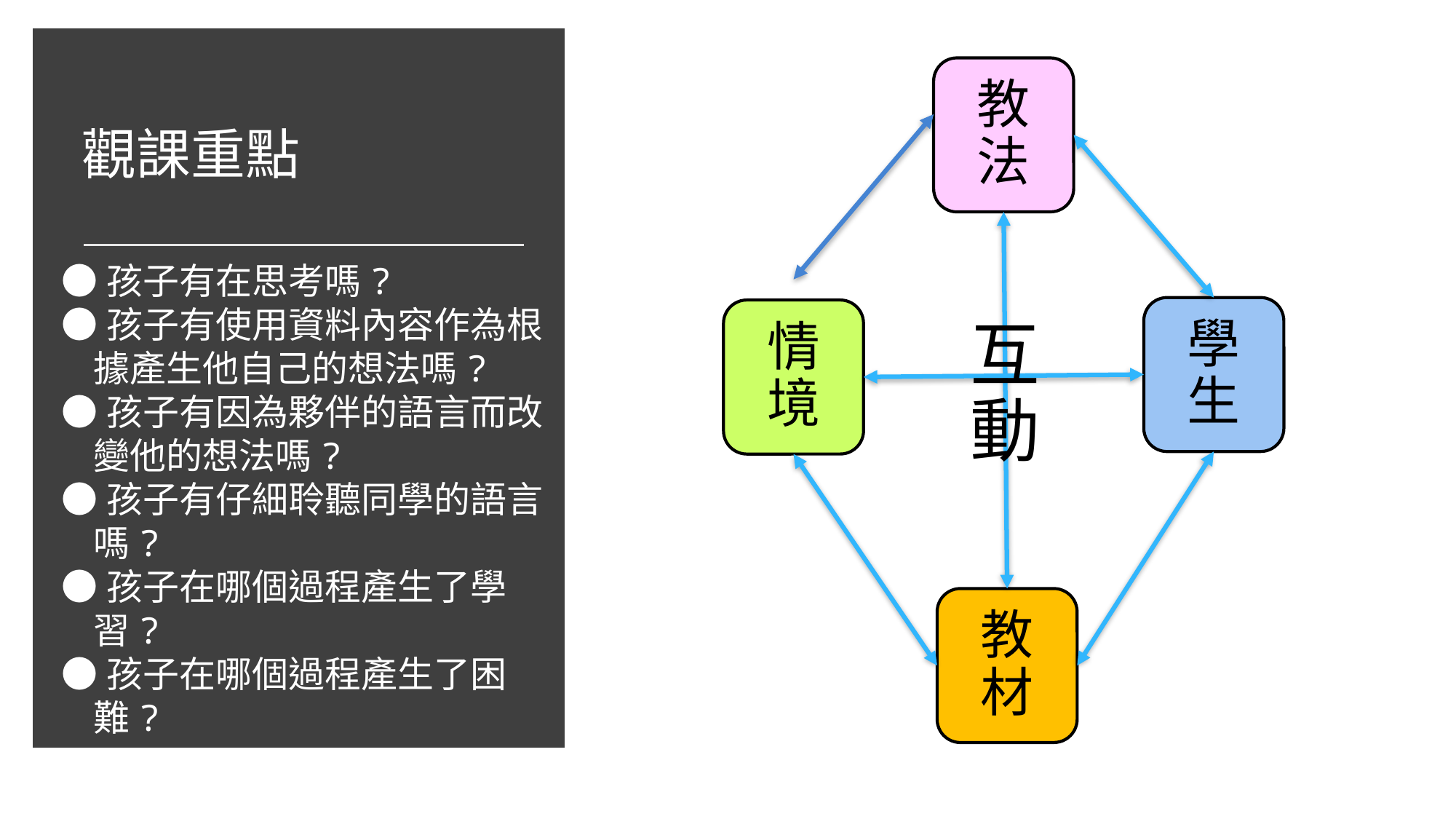

教法
學生
情境
互動
教材
# 觀課重點
●孩子有在思考嗎?
●孩子有使用資料內容作為根據產生他自己的想法嗎?
●孩子有因為夥伴的語言而改變他的想法嗎?
●孩子有仔細聆聽同學的語言嗎?
●孩子在哪個過程產生了學習?
●孩子在哪個過程產生了困難?